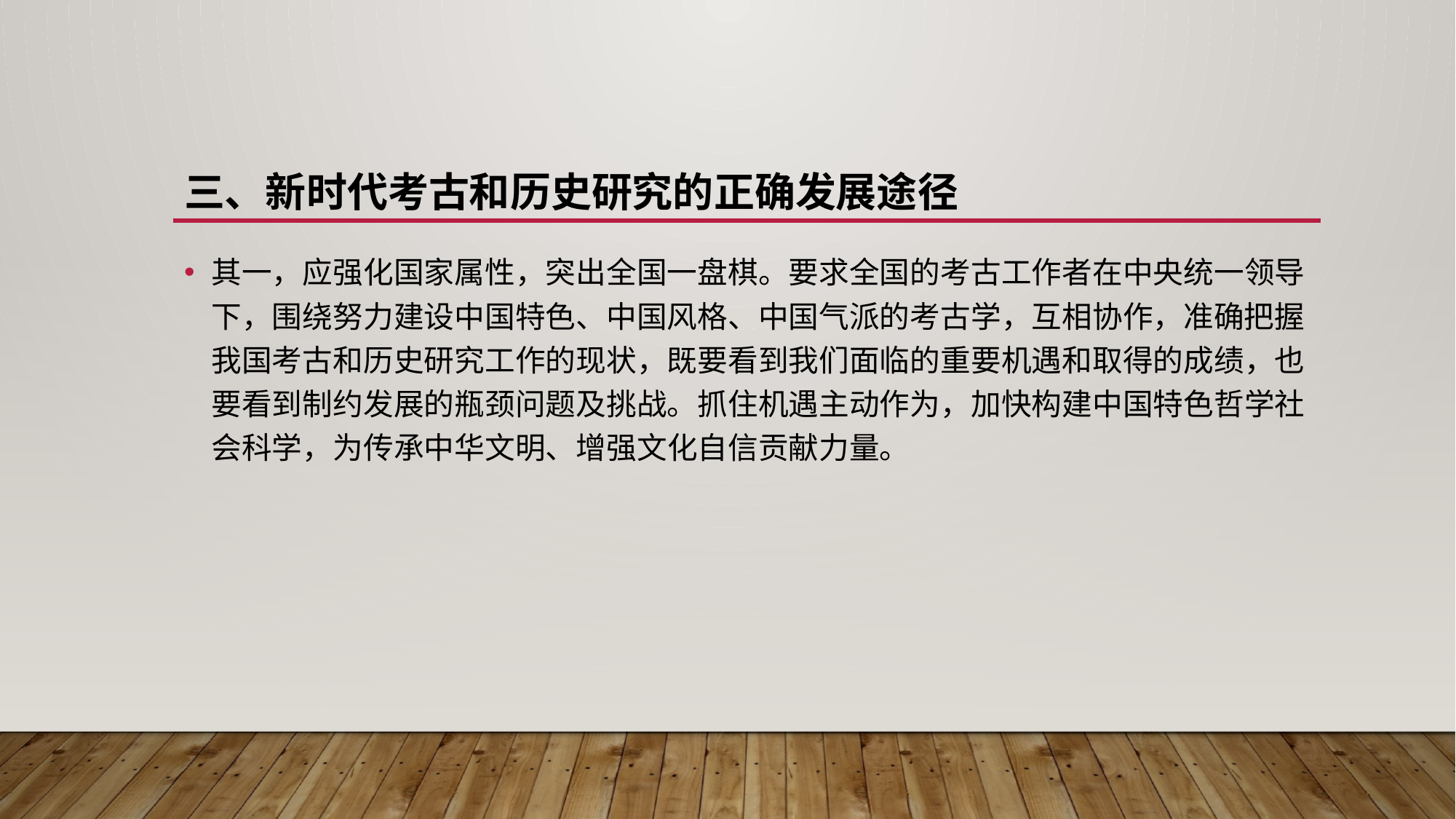

# 三、新时代考古和历史研究的正确发展途径
其一，应强化国家属性，突出全国一盘棋。要求全国的考古工作者在中央统一领导下，围绕努力建设中国特色、中国风格、中国气派的考古学，互相协作，准确把握我国考古和历史研究工作的现状，既要看到我们面临的重要机遇和取得的成绩，也要看到制约发展的瓶颈问题及挑战。抓住机遇主动作为，加快构建中国特色哲学社会科学，为传承中华文明、增强文化自信贡献力量。